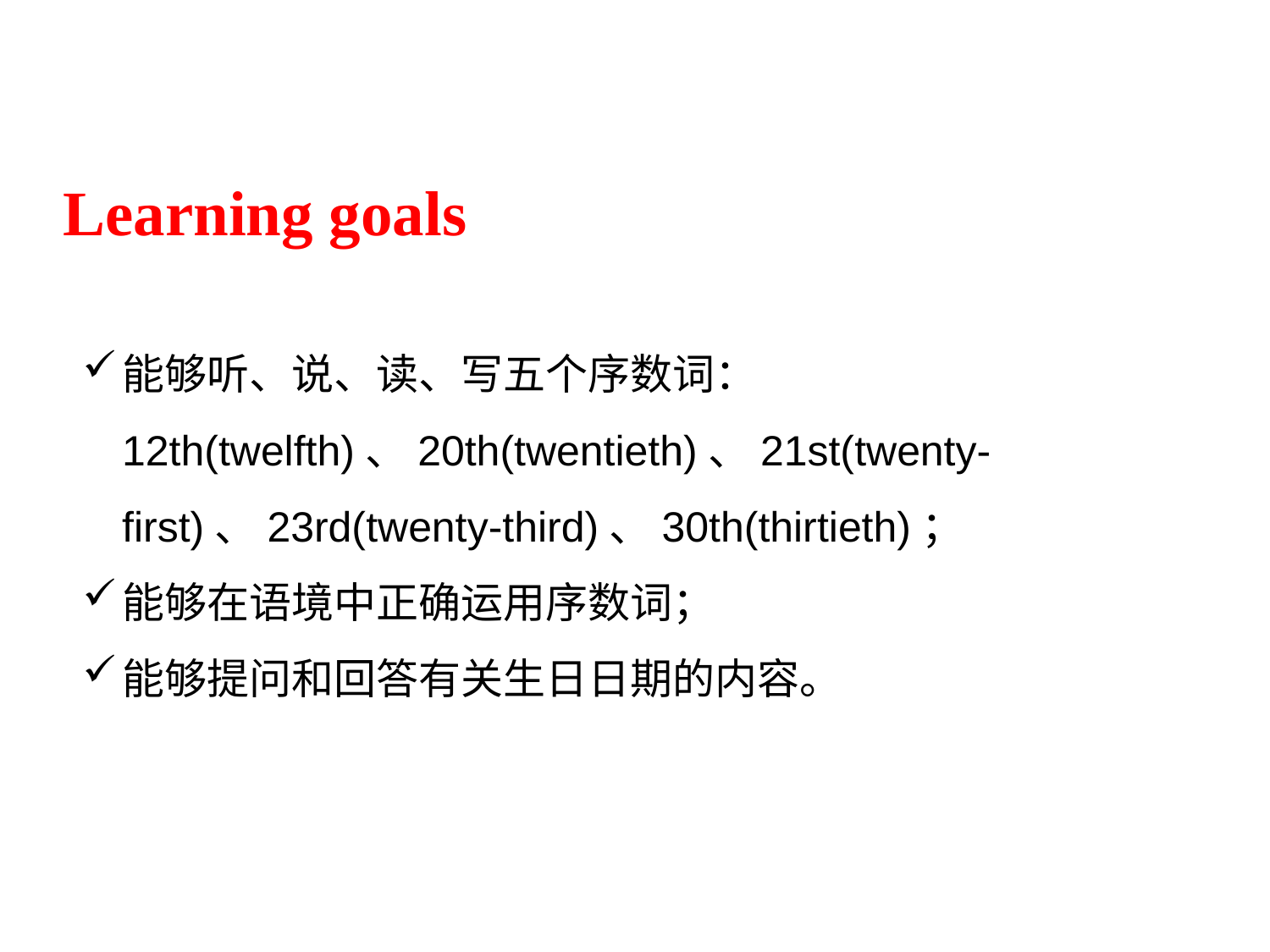

Learning goals
能够听、说、读、写五个序数词：12th(twelfth)、20th(twentieth)、21st(twenty-first)、23rd(twenty-third)、30th(thirtieth)；
能够在语境中正确运用序数词；
能够提问和回答有关生日日期的内容。